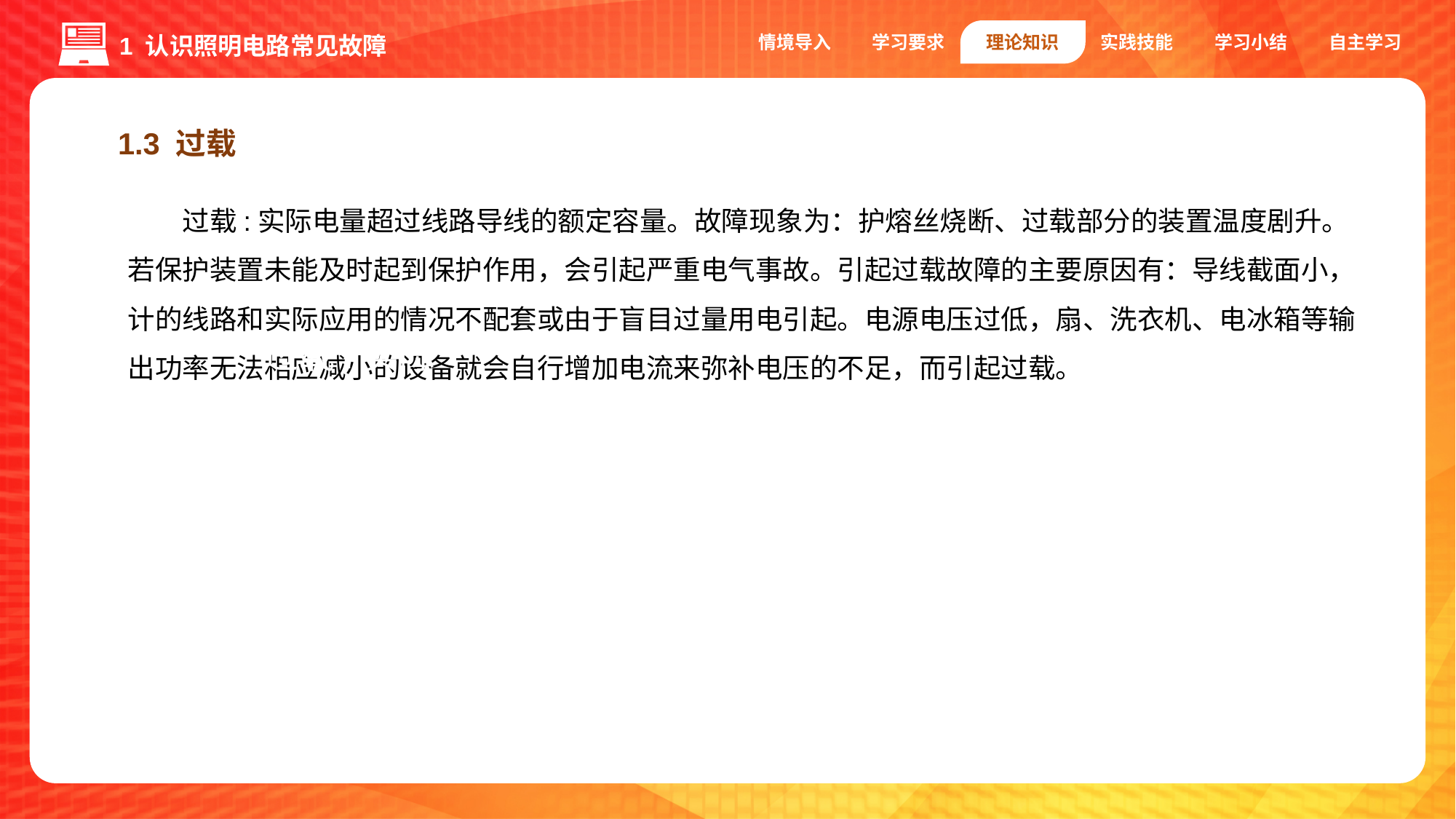

情境导入
学习要求
理论知识
实践技能
学习小结
自主学习

1 认识照明电路常见故障
1.3 过载
过载:实际电量超过线路导线的额定容量。故障现象为：护熔丝烧断、过载部分的装置温度剧升。若保护装置未能及时起到保护作用，会引起严重电气事故。引起过载故障的主要原因有：导线截面小，计的线路和实际应用的情况不配套或由于盲目过量用电引起。电源电压过低，扇、洗衣机、电冰箱等输出功率无法相应减小的设备就会自行增加电流来弥补电压的不足，而引起过载。
过载:实际电量超过线路导线的额定容量。